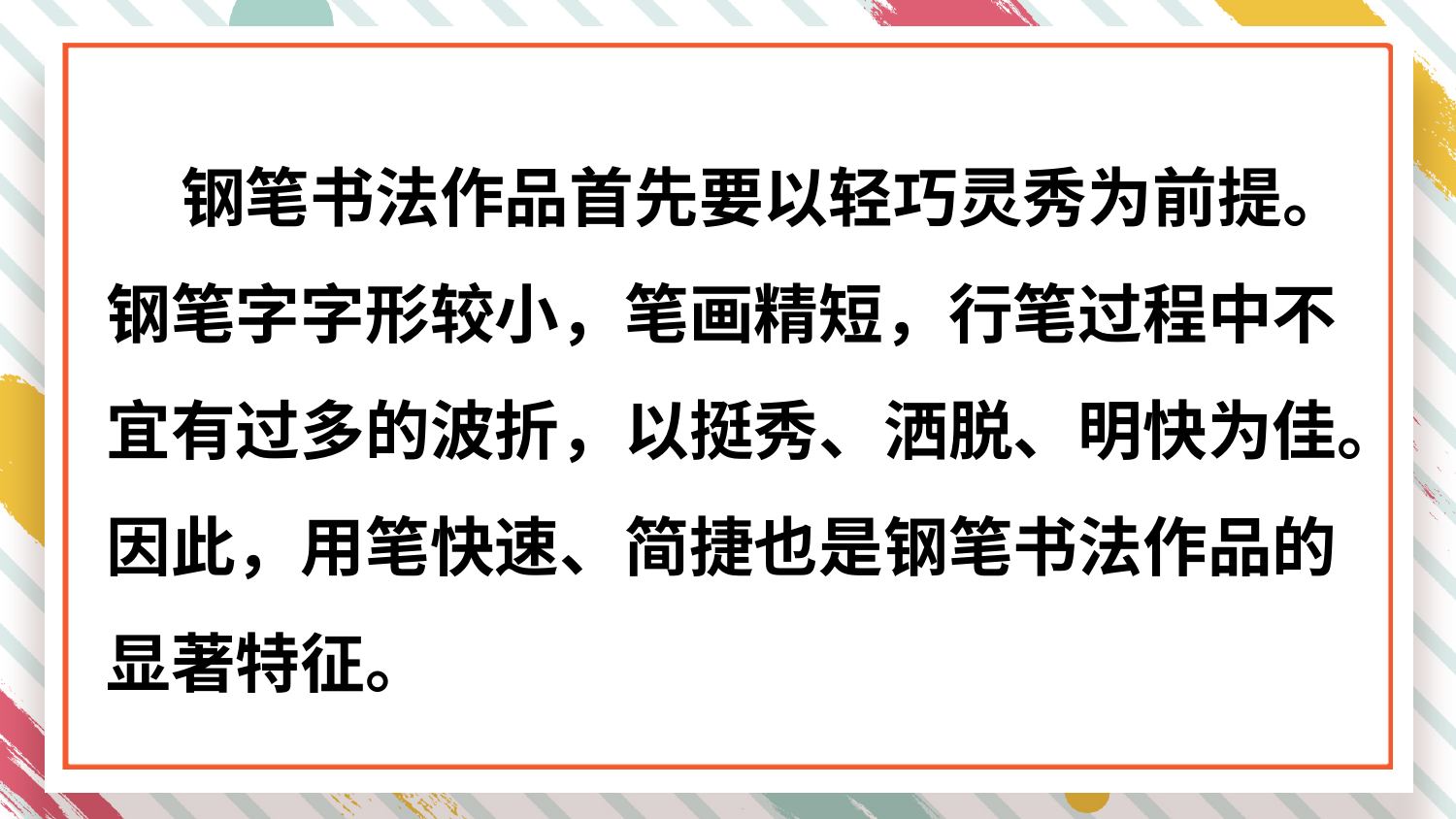

钢笔书法作品首先要以轻巧灵秀为前提。钢笔字字形较小，笔画精短，行笔过程中不宜有过多的波折，以挺秀、洒脱、明快为佳。因此，用笔快速、简捷也是钢笔书法作品的显著特征。